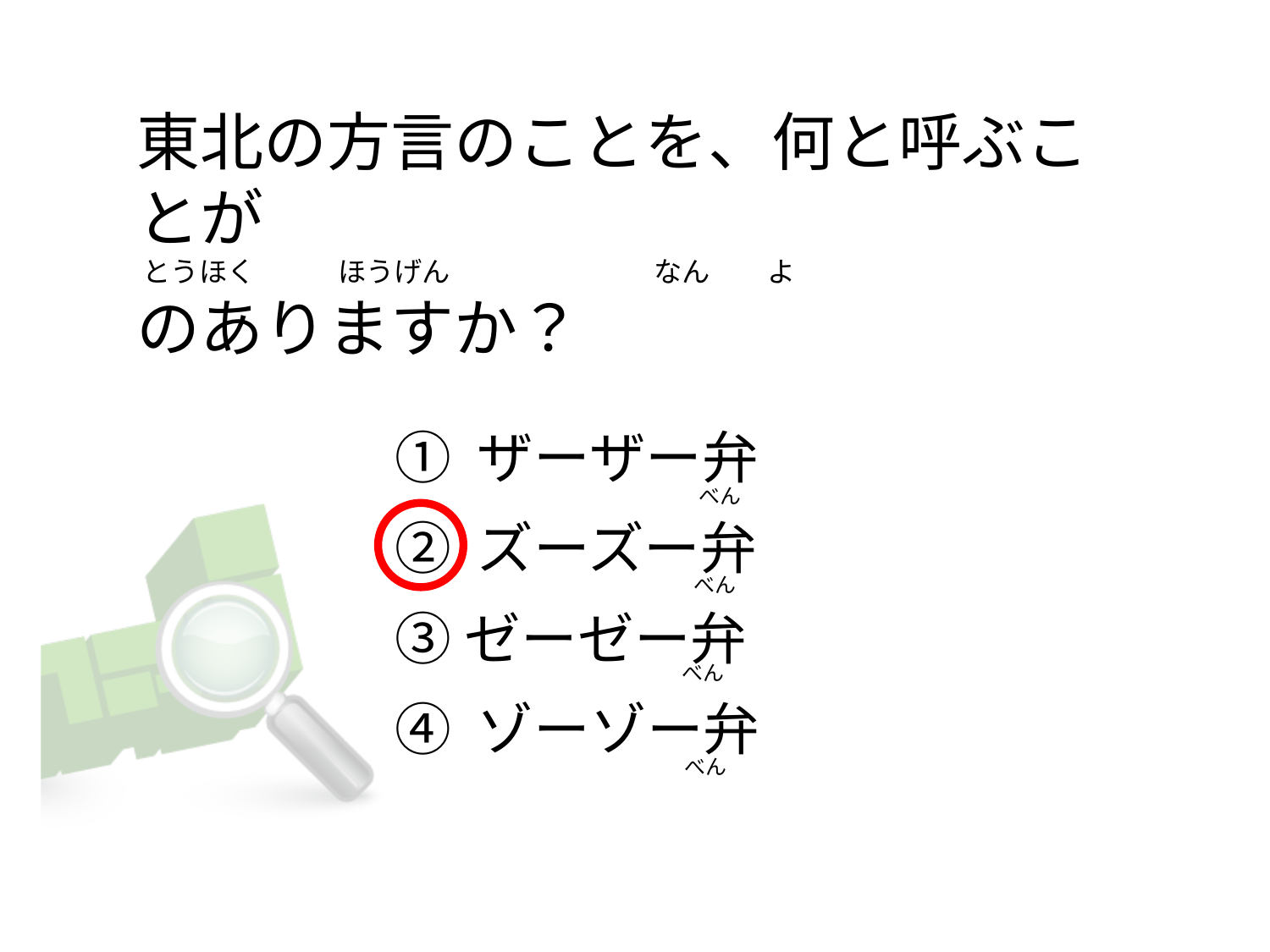

# 東北の方言のことを、何と呼ぶことが  とうほく             ほうげん                                なん         よ のありますか？
① ザーザー弁
② ズーズー弁
③ゼーゼー弁
④ ゾーゾー弁
                                              べん

                                              べん
                                          べん
                                            べん